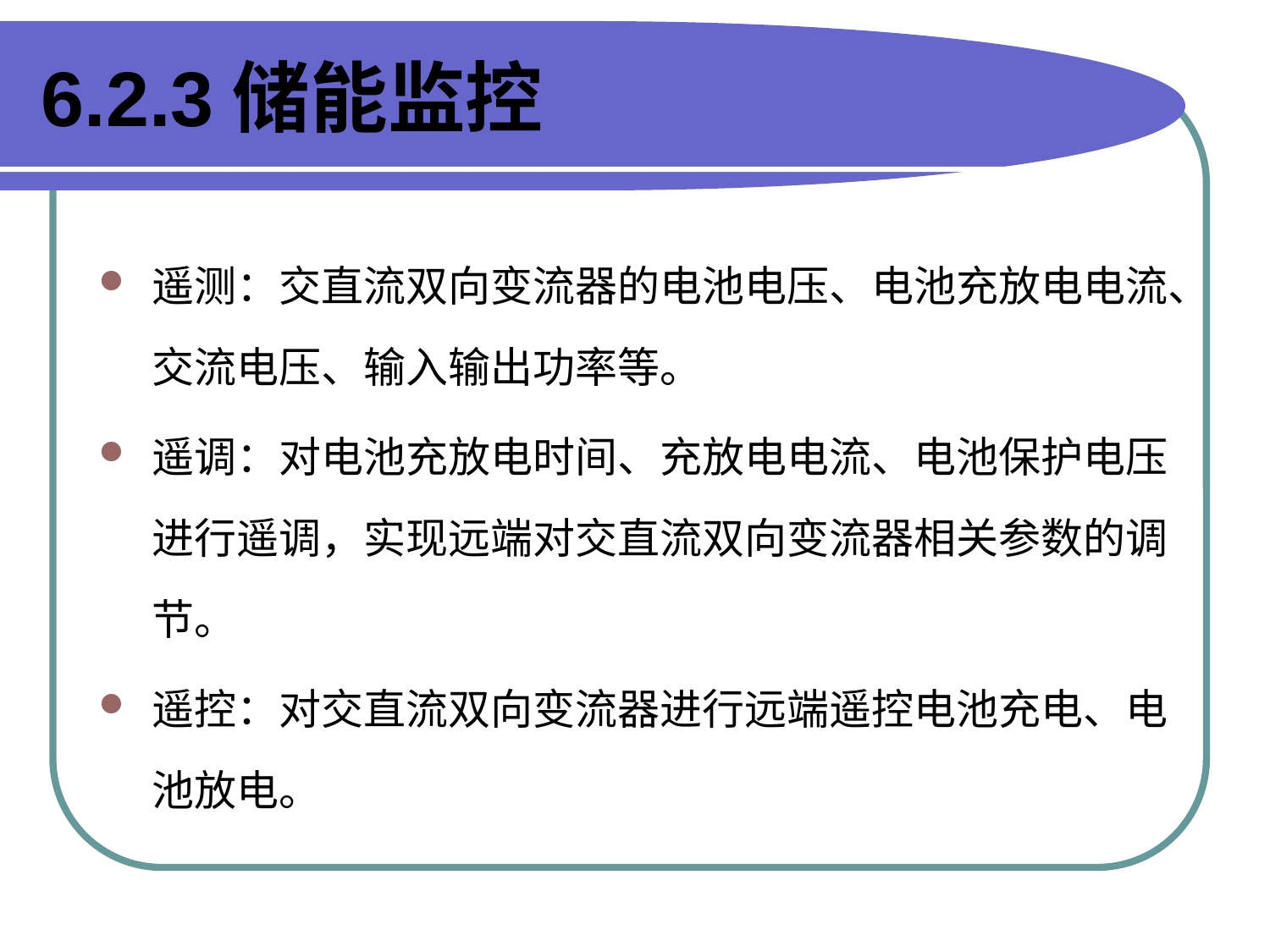

# 6.2.3储能监控
遥测：交直流双向变流器的电池电压、电池充放电电流、交流电压、输入输出功率等。
遥调：对电池充放电时间、充放电电流、电池保护电压进行遥调，实现远端对交直流双向变流器相关参数的调节。
遥控：对交直流双向变流器进行远端遥控电池充电、电池放电。

105